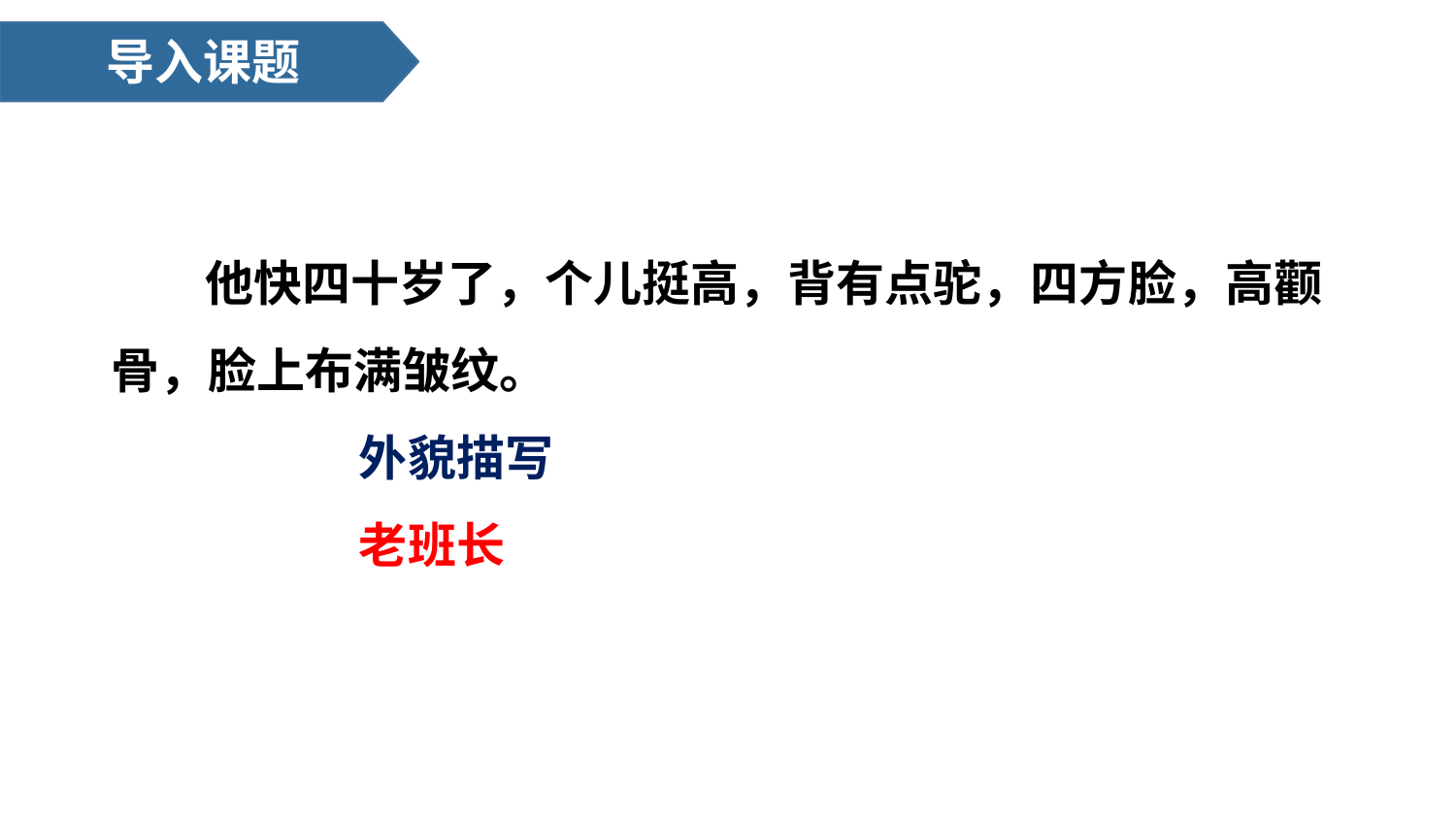

导入课题
他快四十岁了，个儿挺高，背有点驼，四方脸，高颧骨，脸上布满皱纹。
             外貌描写
             老班长